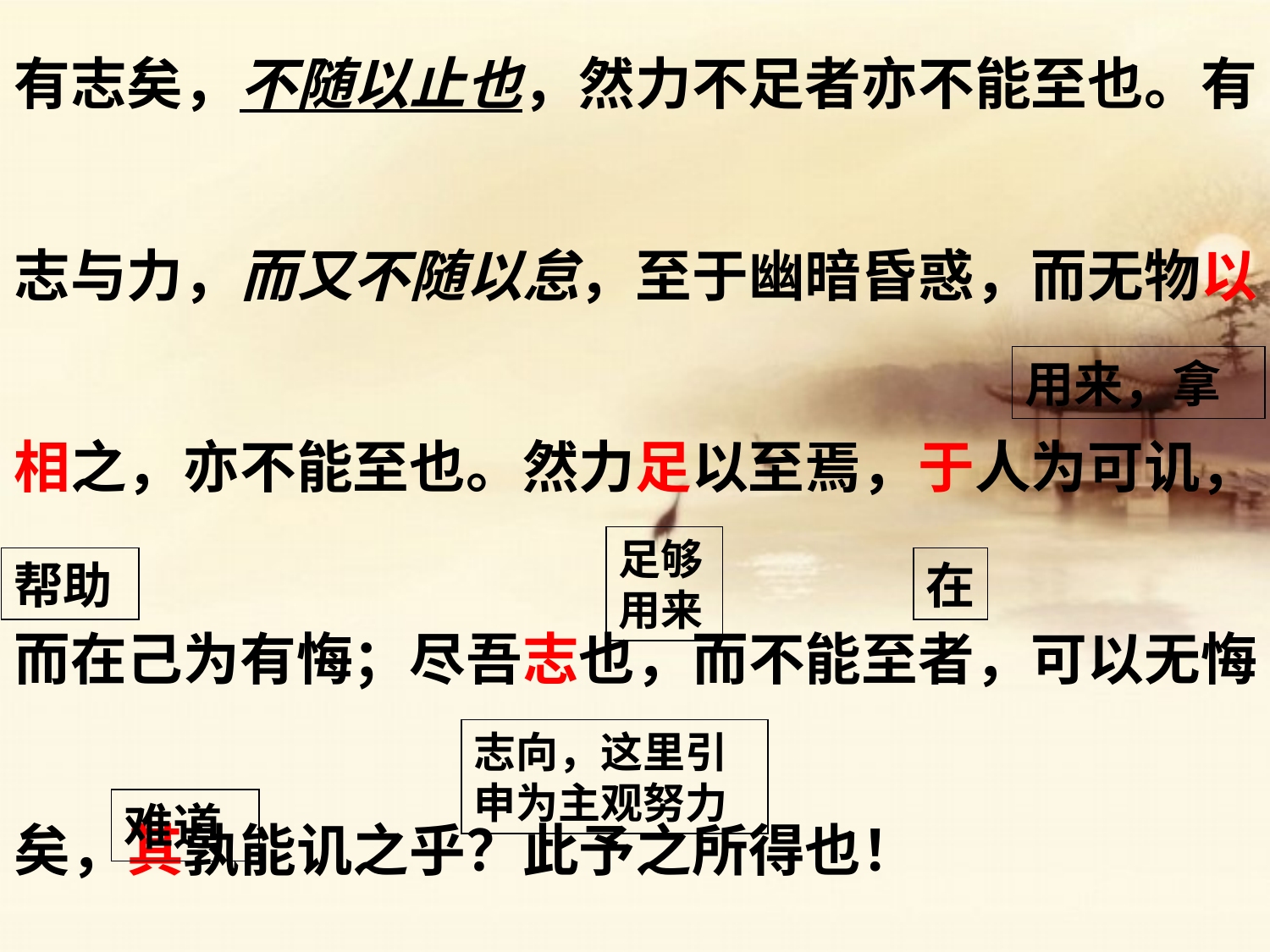

有志矣，不随以止也，然力不足者亦不能至也。有

志与力，而又不随以怠，至于幽暗昏惑，而无物以

相之，亦不能至也。然力足以至焉，于人为可讥，

而在己为有悔；尽吾志也，而不能至者，可以无悔

矣，其孰能讥之乎？此予之所得也！
用来，拿

足够用来
帮助
在
志向，这里引申为主观努力
难道